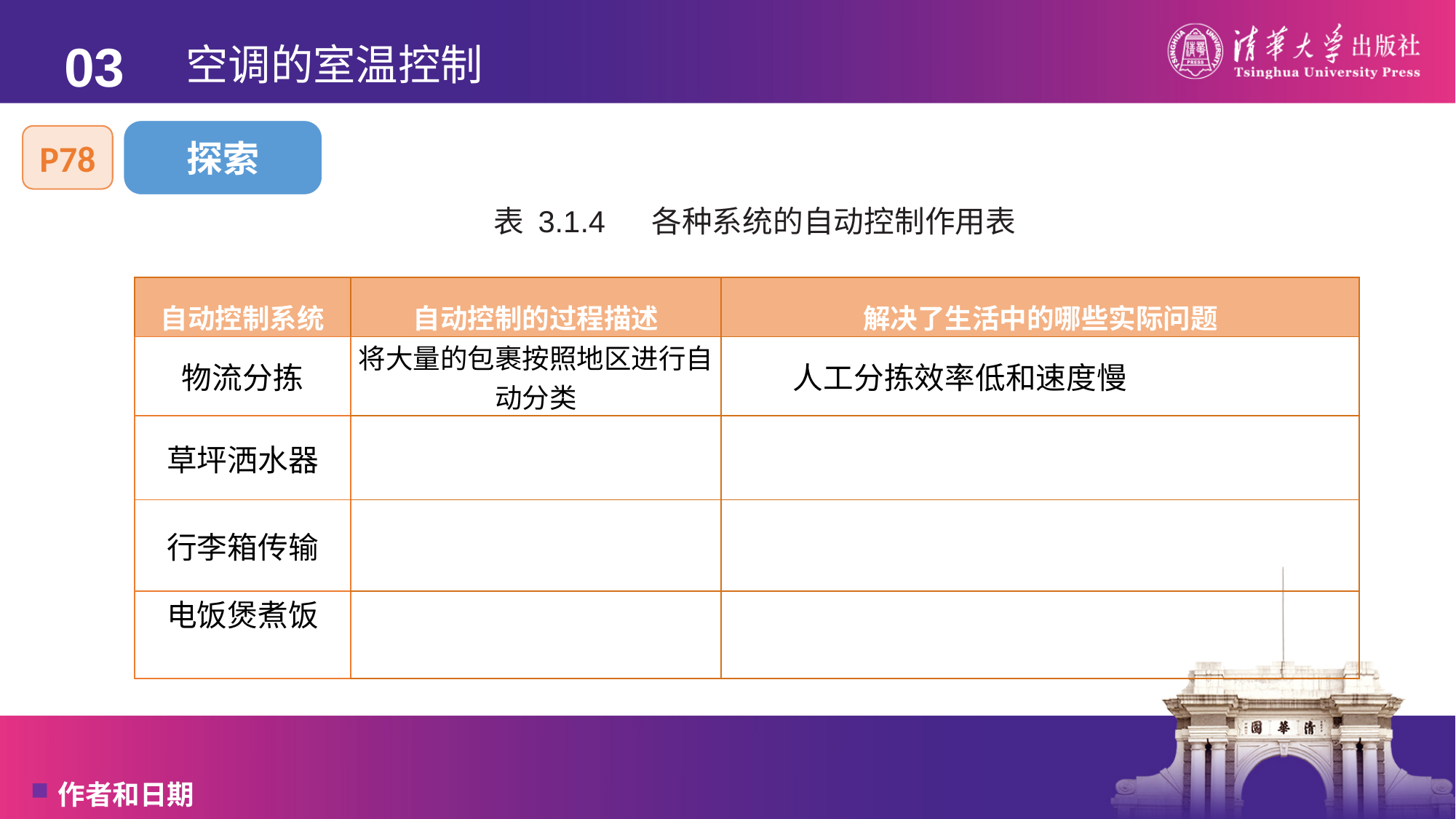

03
# 空调的室温控制
探索
P78
表 3.1.4  各种系统的自动控制作用表
| 自动控制系统 | 自动控制的过程描述 | 解决了生活中的哪些实际问题 |
| --- | --- | --- |
| 物流分拣 | 将大量的包裹按照地区进行自动分类 | 人工分拣效率低和速度慢 |
| 草坪洒水器 |  |  |
| 行李箱传输 |  |  |
| 电饭煲煮饭 |  |  |
作者和日期